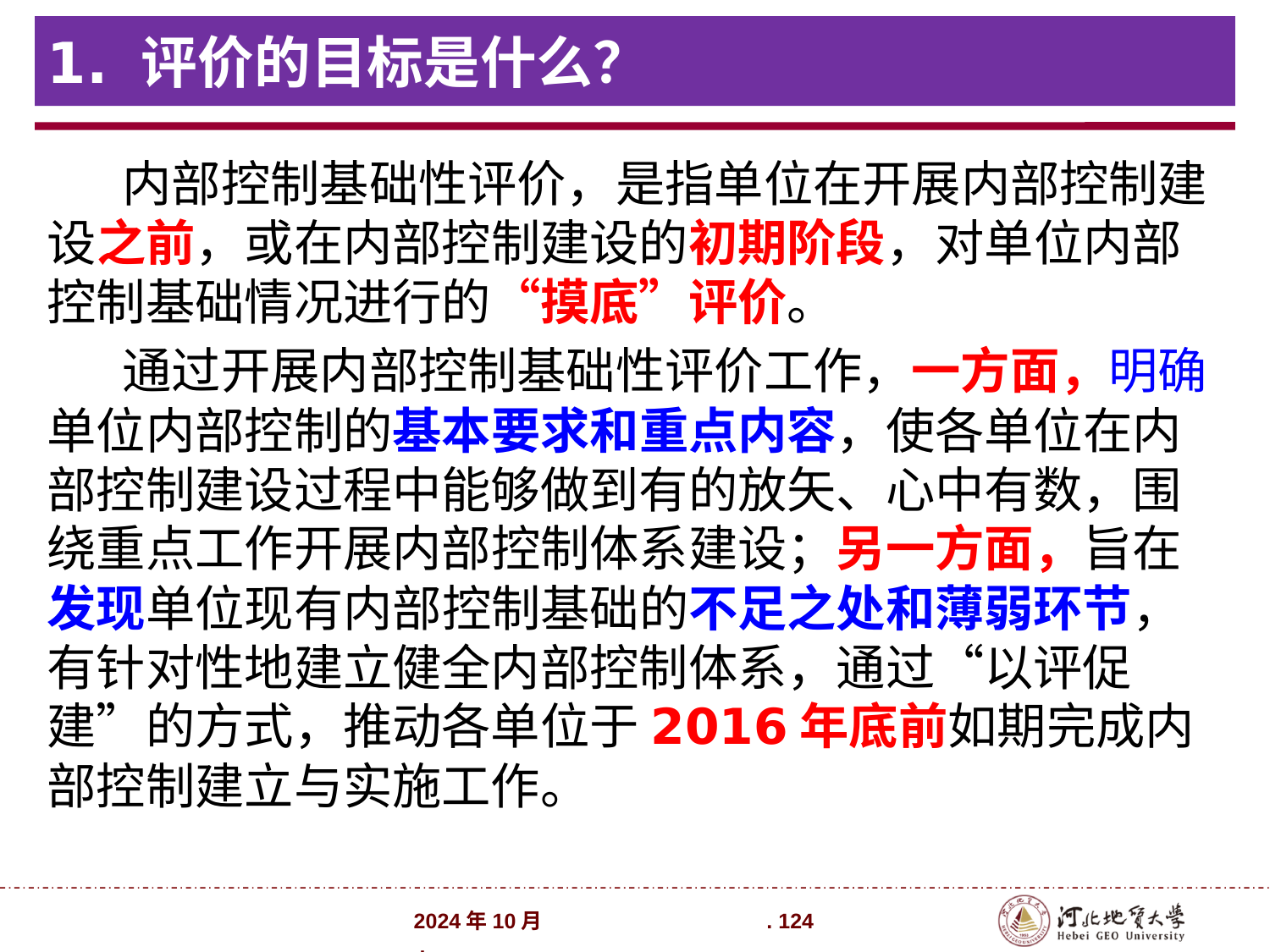

# 1. 评价的目标是什么？
内部控制基础性评价，是指单位在开展内部控制建设之前，或在内部控制建设的初期阶段，对单位内部控制基础情况进行的“摸底”评价。
通过开展内部控制基础性评价工作，一方面，明确单位内部控制的基本要求和重点内容，使各单位在内部控制建设过程中能够做到有的放矢、心中有数，围绕重点工作开展内部控制体系建设；另一方面，旨在发现单位现有内部控制基础的不足之处和薄弱环节，有针对性地建立健全内部控制体系，通过“以评促建”的方式，推动各单位于2016年底前如期完成内部控制建立与实施工作。
2024年10月                                             . 124 .